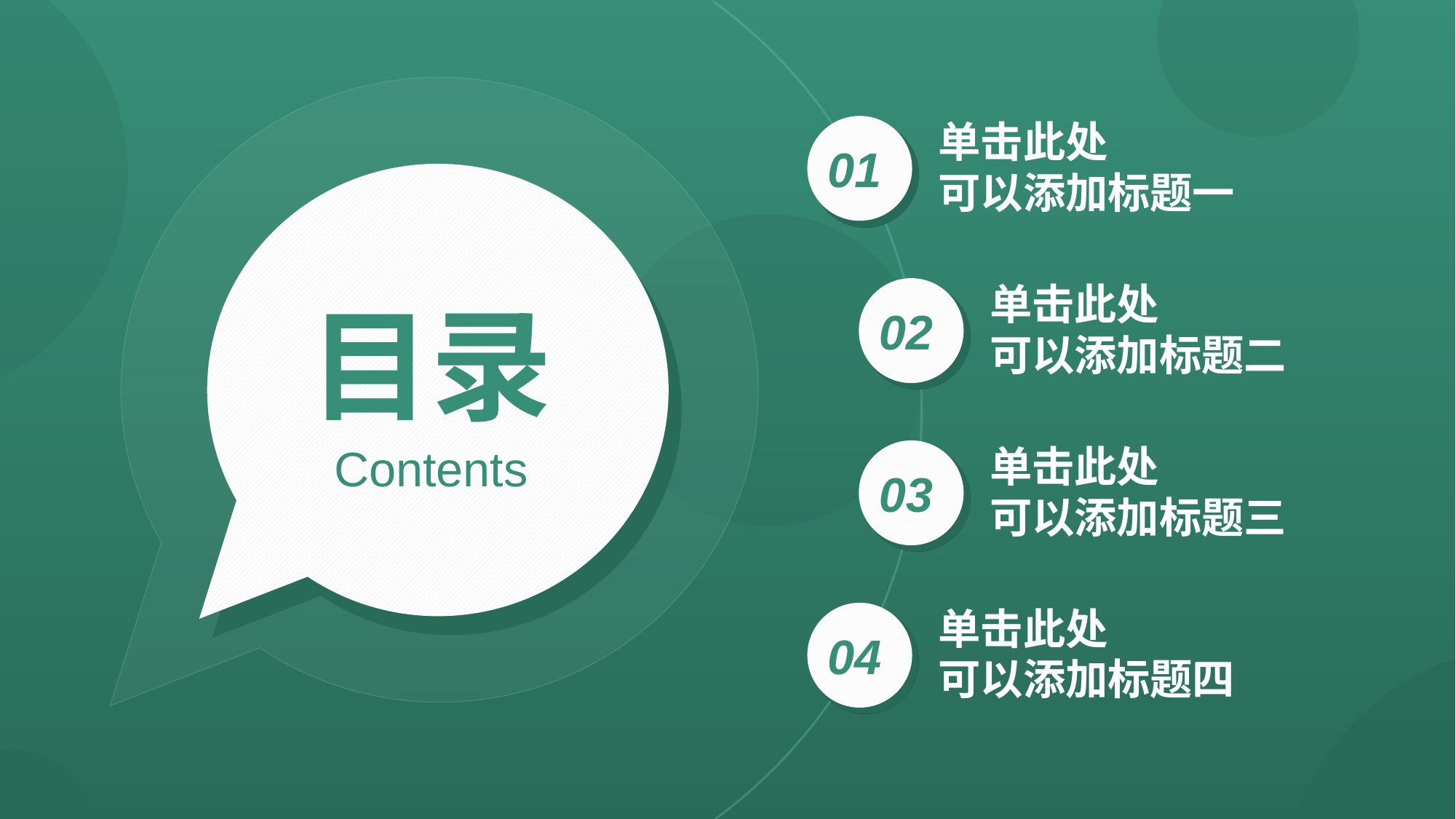

单击此处
可以添加标题一
01

单击此处
可以添加标题二
02
目录
Contents
单击此处
可以添加标题三
03
单击此处
可以添加标题四
04